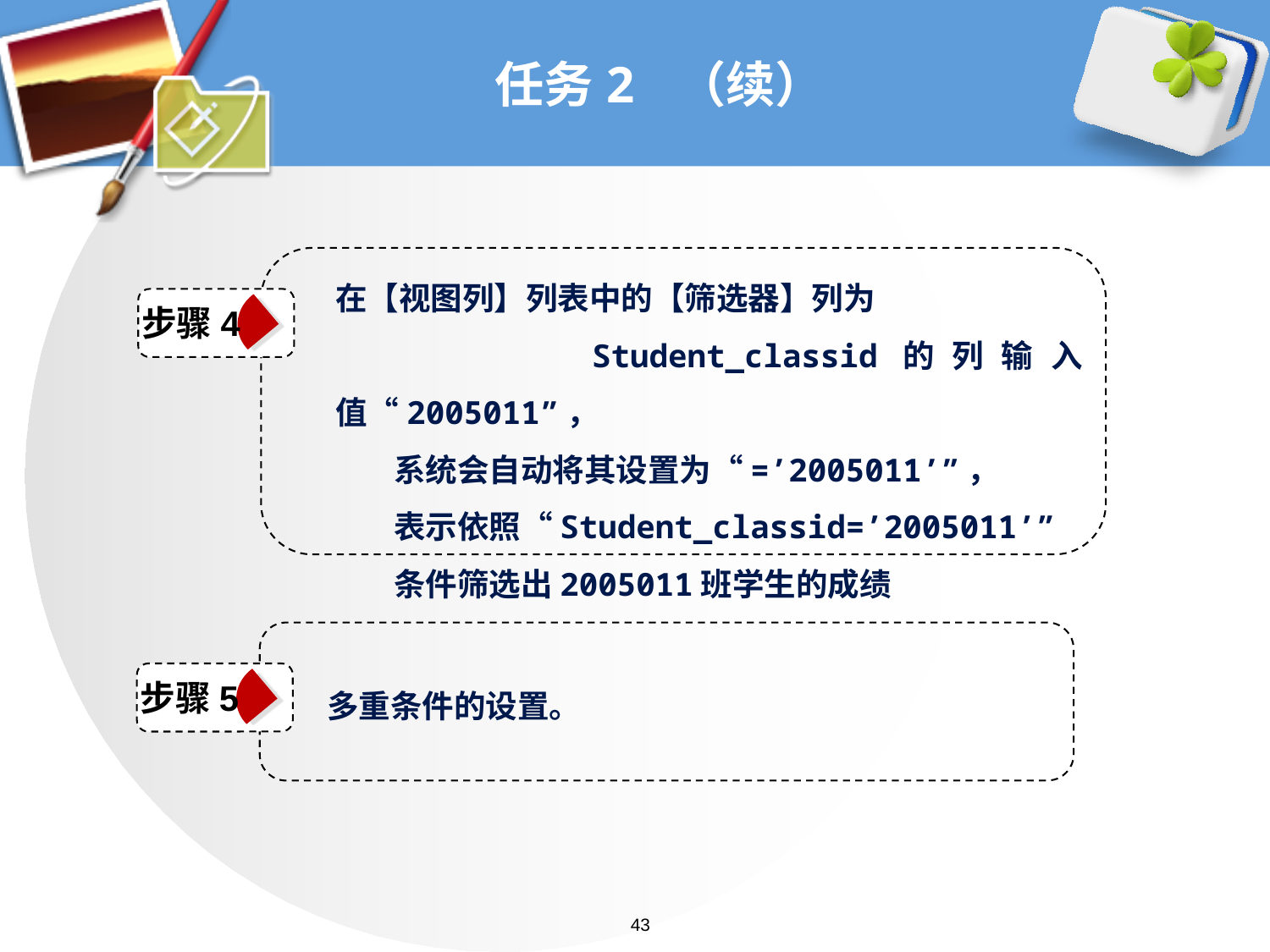

# 任务2 （续）

在【视图列】列表中的【筛选器】列为
       Student_classid的列输入值“2005011”，
       系统会自动将其设置为“=’2005011’”，
       表示依照“Student_classid=’2005011’”
       条件筛选出2005011班学生的成绩

步骤4

多重条件的设置。

步骤5

43